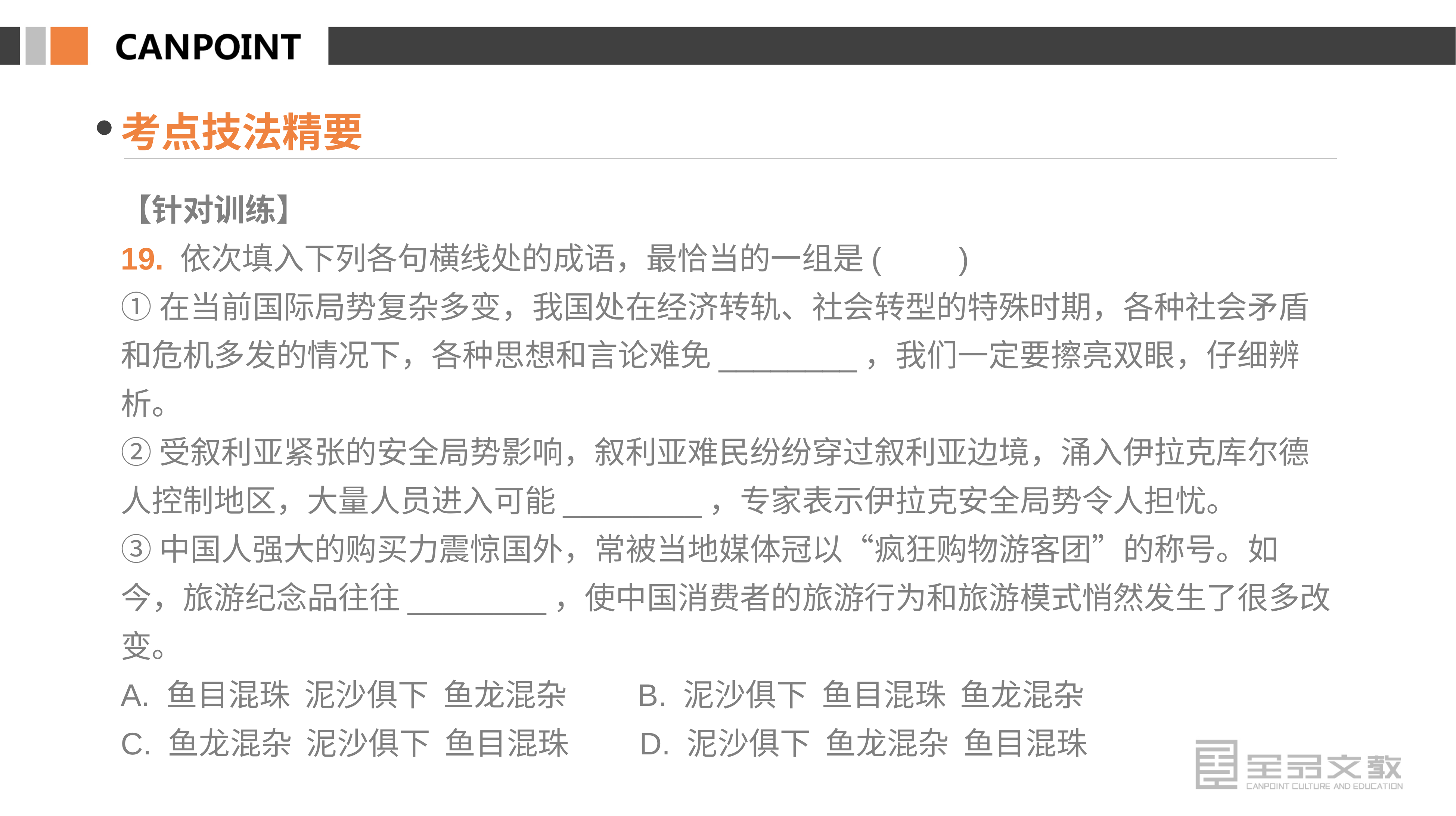

考点技法精要

【针对训练】
19. 依次填入下列各句横线处的成语，最恰当的一组是(　　)
①在当前国际局势复杂多变，我国处在经济转轨、社会转型的特殊时期，各种社会矛盾和危机多发的情况下，各种思想和言论难免________，我们一定要擦亮双眼，仔细辨析。
②受叙利亚紧张的安全局势影响，叙利亚难民纷纷穿过叙利亚边境，涌入伊拉克库尔德人控制地区，大量人员进入可能________，专家表示伊拉克安全局势令人担忧。
③中国人强大的购买力震惊国外，常被当地媒体冠以“疯狂购物游客团”的称号。如今，旅游纪念品往往________，使中国消费者的旅游行为和旅游模式悄然发生了很多改变。
A. 鱼目混珠  泥沙俱下  鱼龙混杂         B. 泥沙俱下  鱼目混珠  鱼龙混杂
C. 鱼龙混杂  泥沙俱下  鱼目混珠         D. 泥沙俱下  鱼龙混杂  鱼目混珠